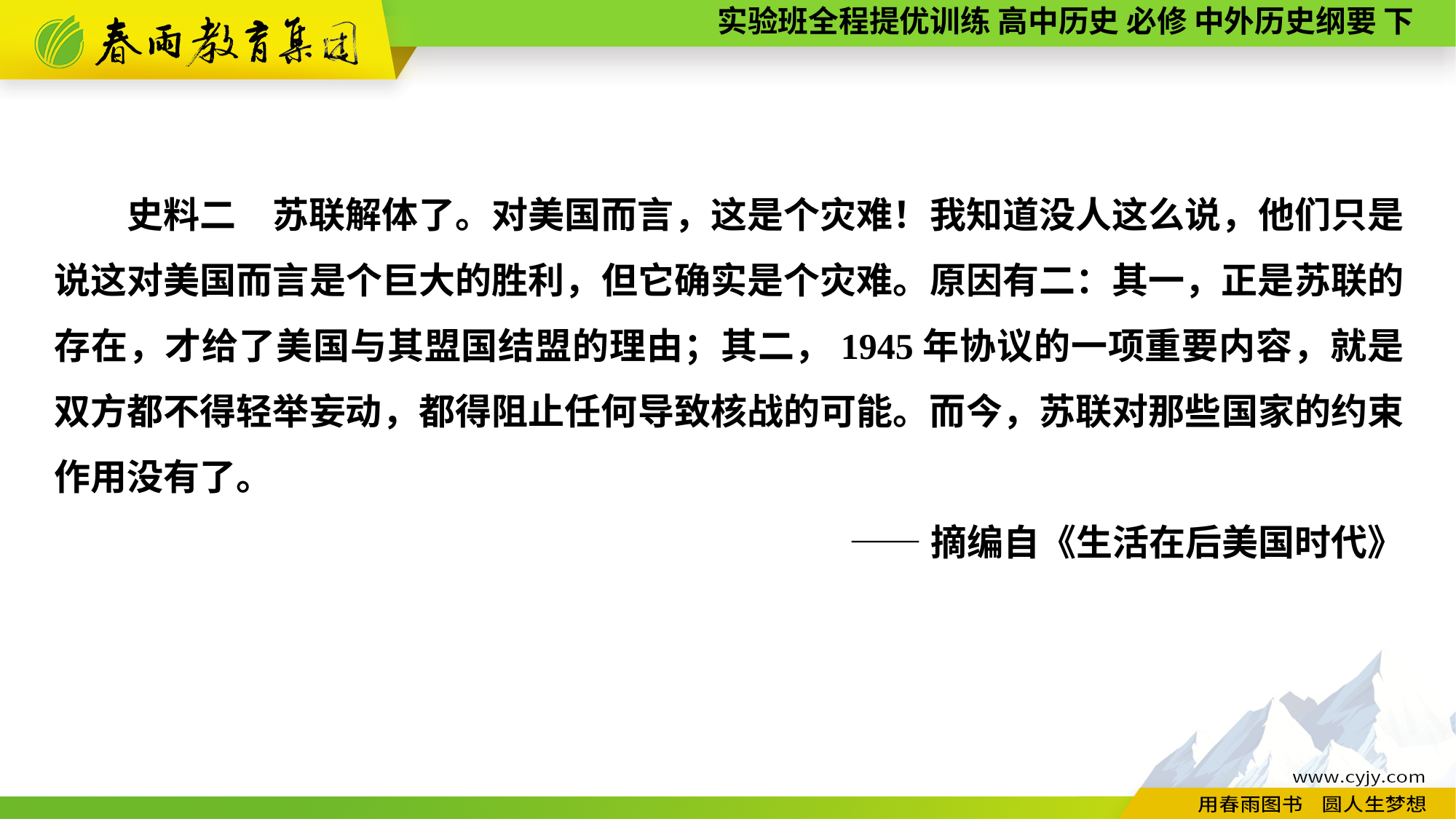

史料二　苏联解体了。对美国而言，这是个灾难！我知道没人这么说，他们只是说这对美国而言是个巨大的胜利，但它确实是个灾难。原因有二：其一，正是苏联的存在，才给了美国与其盟国结盟的理由；其二，1945年协议的一项重要内容，就是双方都不得轻举妄动，都得阻止任何导致核战的可能。而今，苏联对那些国家的约束作用没有了。
——摘编自《生活在后美国时代》